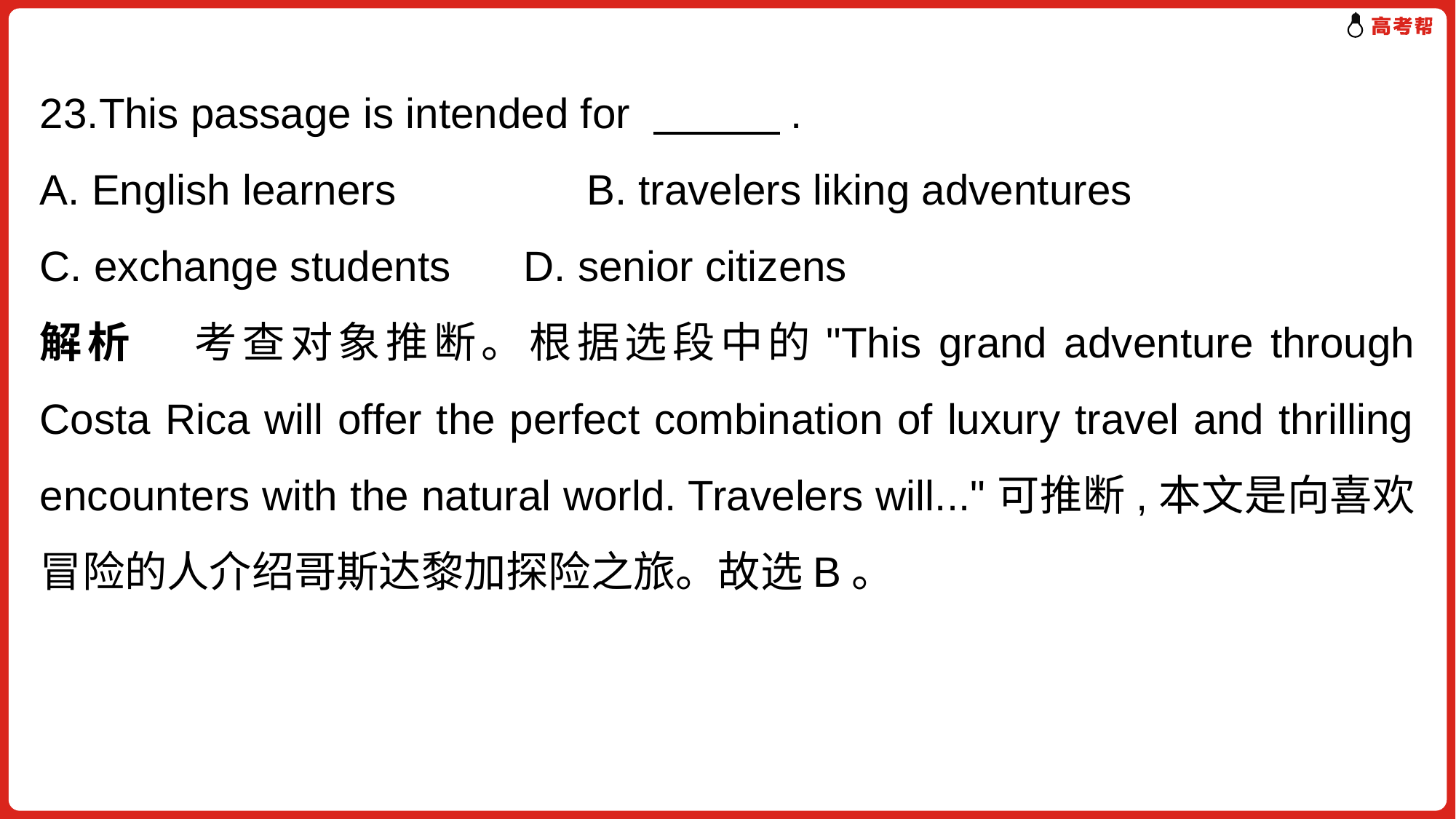

23.This passage is intended for 　　　.
A. English learners　　　　B. travelers liking adventures
C. exchange students 	    D. senior citizens
解析    考查对象推断。根据选段中的"This grand adventure through Costa Rica will offer the perfect combination of luxury travel and thrilling encounters with the natural world. Travelers will..."可推断,本文是向喜欢冒险的人介绍哥斯达黎加探险之旅。故选B。